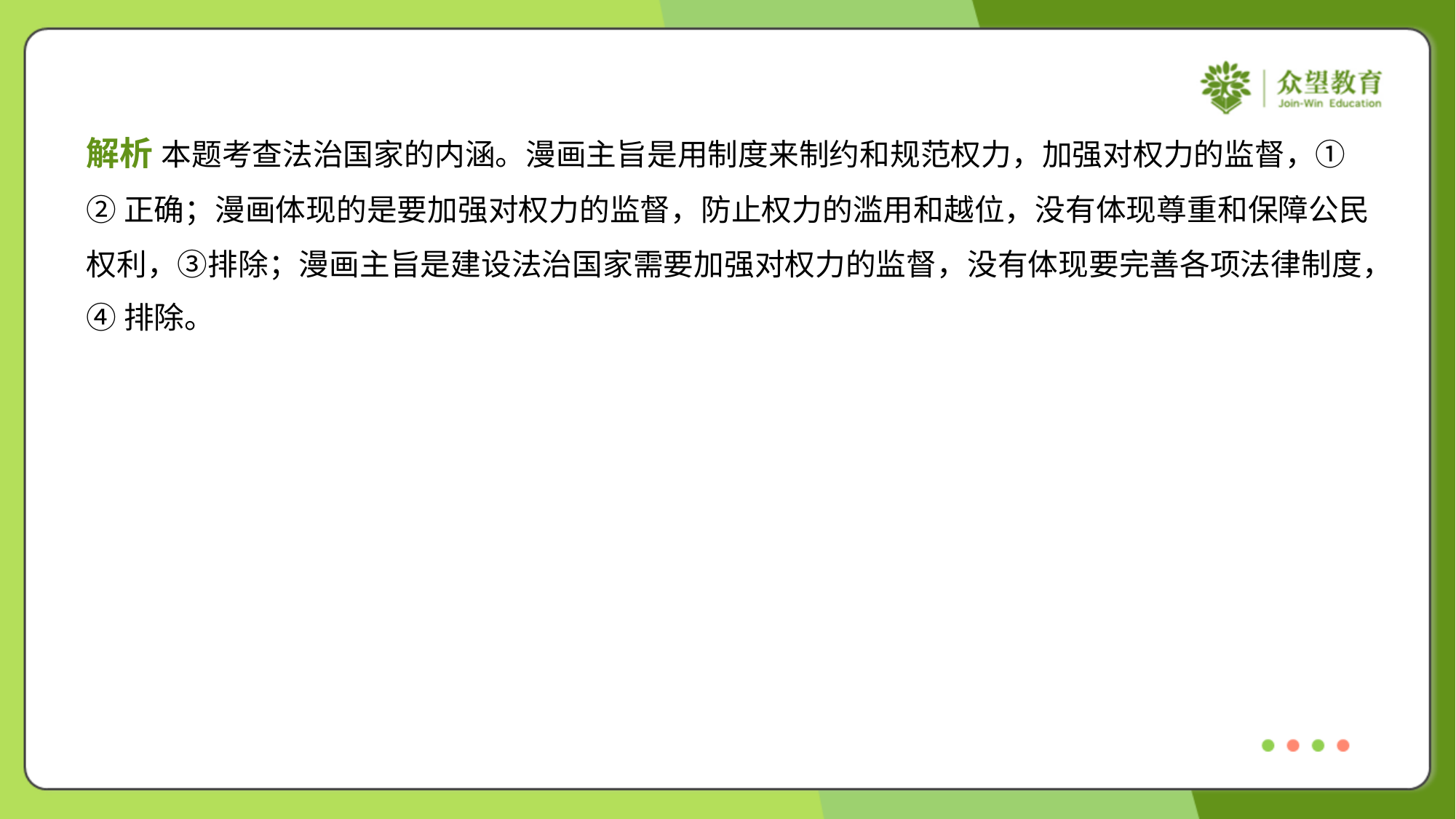

解析 本题考查法治国家的内涵。漫画主旨是用制度来制约和规范权力，加强对权力的监督，①
②正确；漫画体现的是要加强对权力的监督，防止权力的滥用和越位，没有体现尊重和保障公民
权利，③排除；漫画主旨是建设法治国家需要加强对权力的监督，没有体现要完善各项法律制度，
④排除。